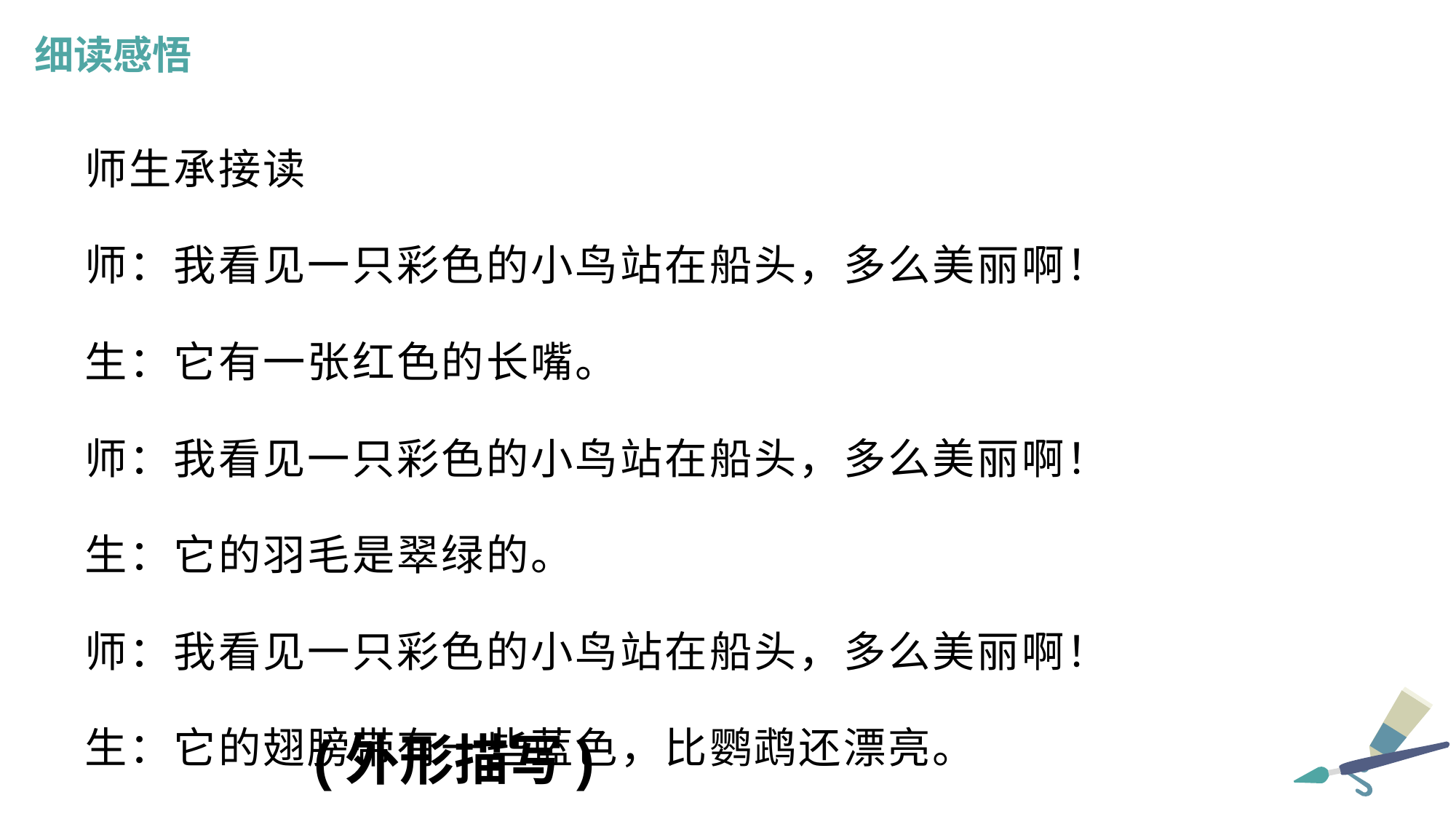

细读感悟
师生承接读
师：我看见一只彩色的小鸟站在船头，多么美丽啊！
生：它有一张红色的长嘴。
师：我看见一只彩色的小鸟站在船头，多么美丽啊！
生：它的羽毛是翠绿的。
师：我看见一只彩色的小鸟站在船头，多么美丽啊！
生：它的翅膀带有一些蓝色，比鹦鹉还漂亮。

(外形描写)